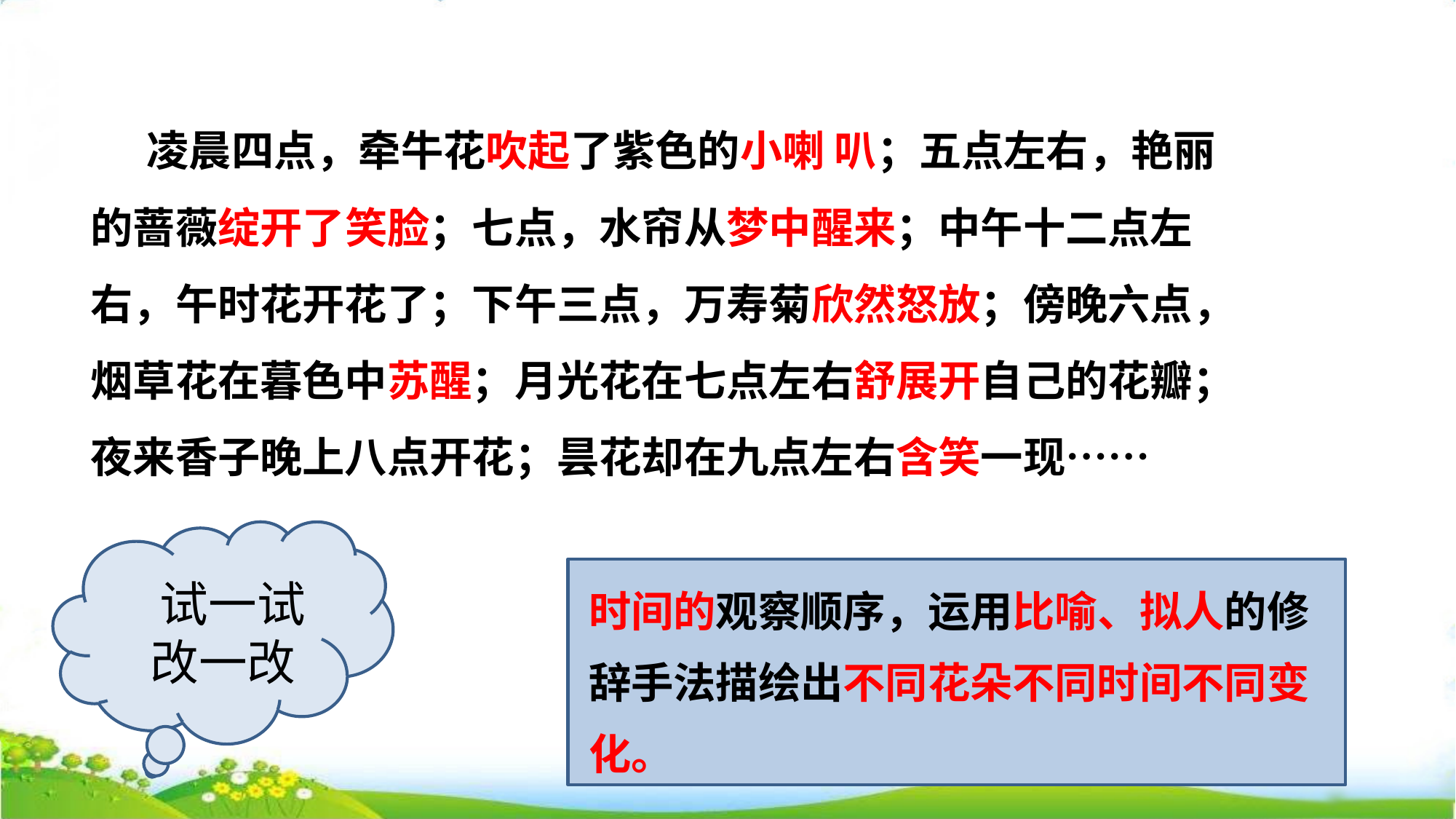

凌晨四点，牵牛花吹起了紫色的小喇 叭；五点左右，艳丽的蔷薇绽开了笑脸；七点，水帘从梦中醒来；中午十二点左右，午时花开花了；下午三点，万寿菊欣然怒放；傍晚六点，烟草花在暮色中苏醒；月光花在七点左右舒展开自己的花瓣；夜来香子晚上八点开花；昙花却在九点左右含笑一现……

 试一试
改一改

时间的观察顺序，运用比喻、拟人的修辞手法描绘出不同花朵不同时间不同变化。